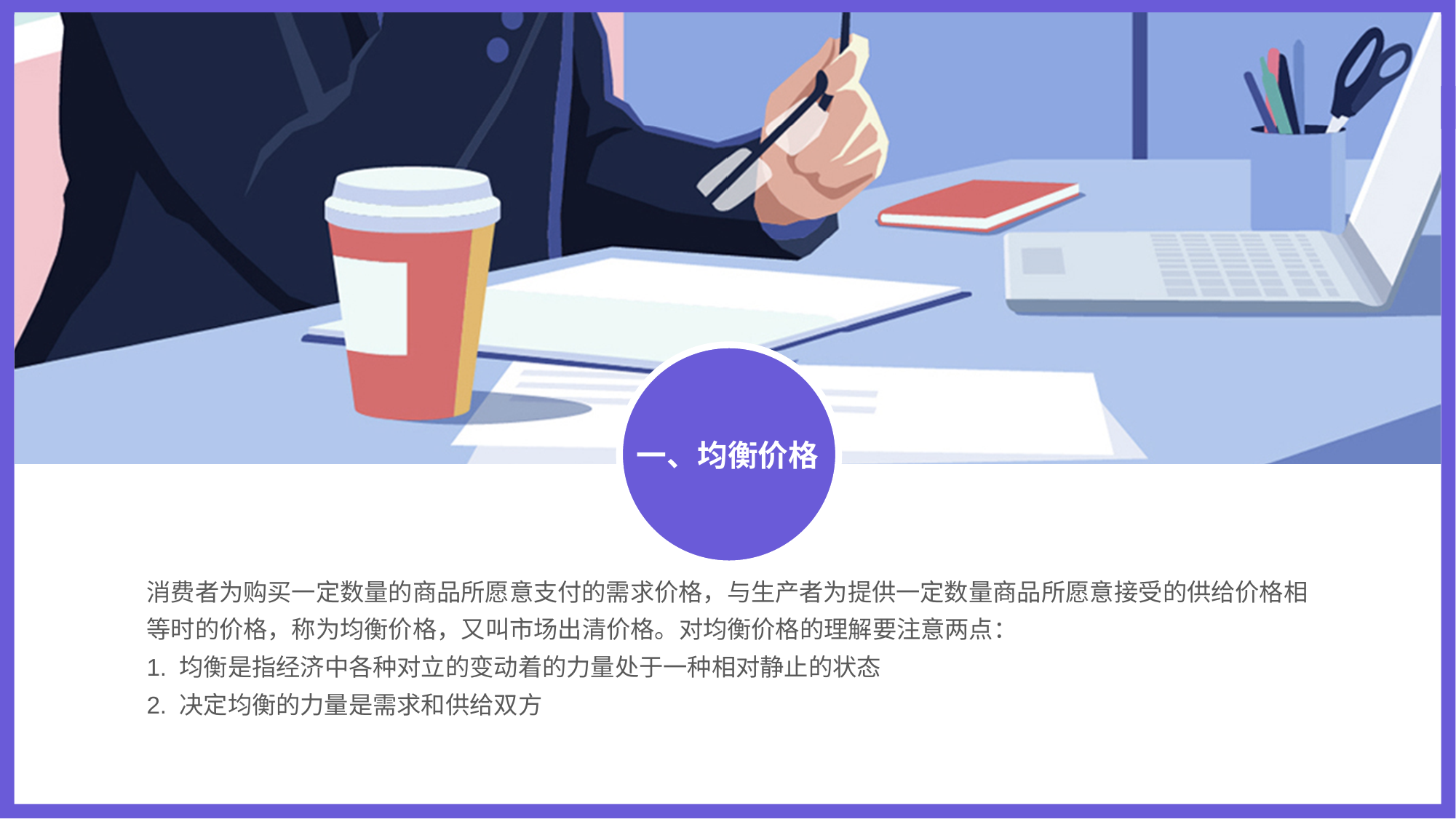

一、均衡价格
消费者为购买一定数量的商品所愿意支付的需求价格，与生产者为提供一定数量商品所愿意接受的供给价格相等时的价格，称为均衡价格，又叫市场出清价格。对均衡价格的理解要注意两点：
1. 均衡是指经济中各种对立的变动着的力量处于一种相对静止的状态
2. 决定均衡的力量是需求和供给双方